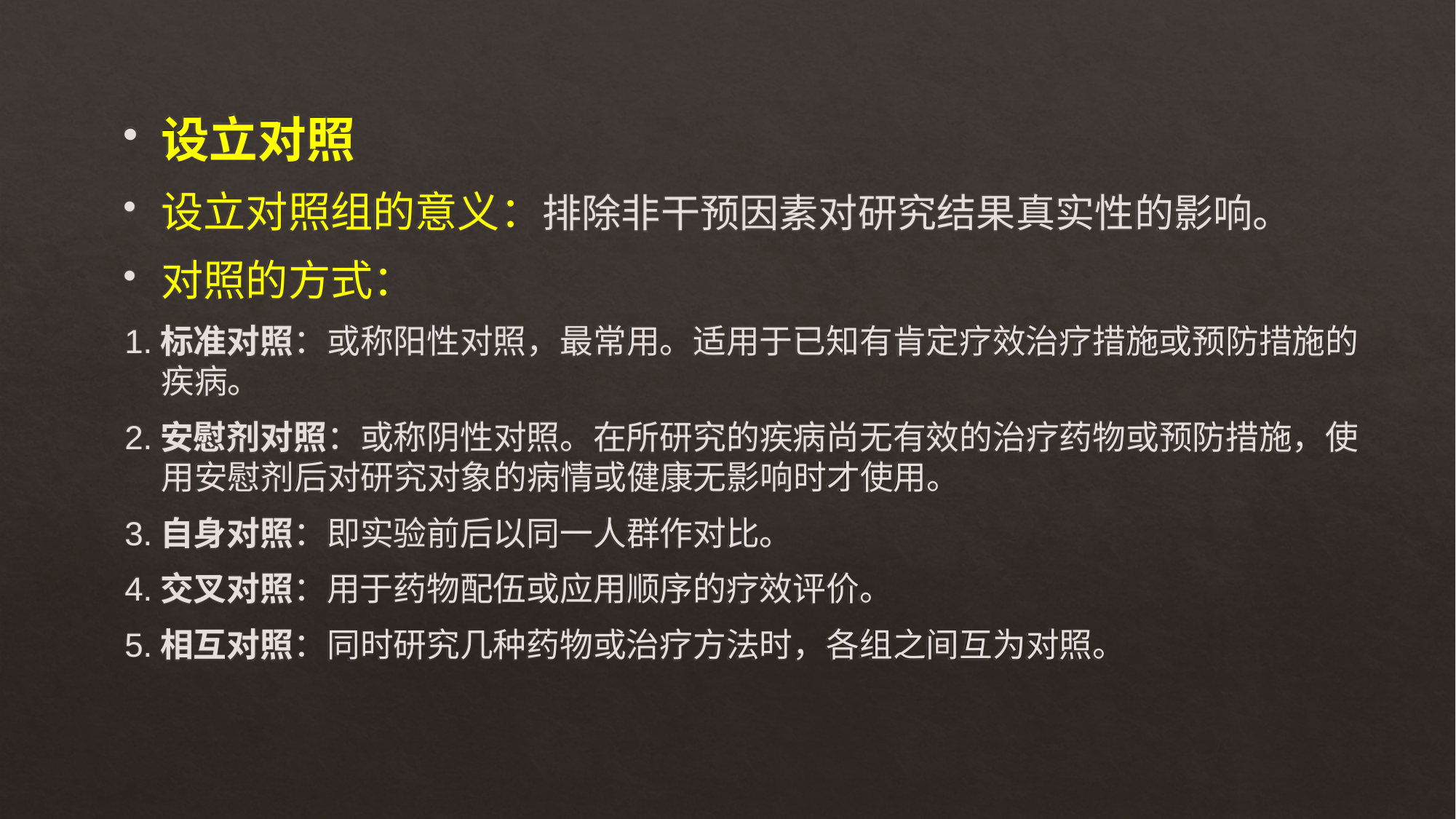

设立对照
设立对照组的意义：排除非干预因素对研究结果真实性的影响。
对照的方式：
1.标准对照：或称阳性对照，最常用。适用于已知有肯定疗效治疗措施或预防措施的疾病。
2.安慰剂对照：或称阴性对照。在所研究的疾病尚无有效的治疗药物或预防措施，使用安慰剂后对研究对象的病情或健康无影响时才使用。
3.自身对照：即实验前后以同一人群作对比。
4.交叉对照：用于药物配伍或应用顺序的疗效评价。
5.相互对照：同时研究几种药物或治疗方法时，各组之间互为对照。